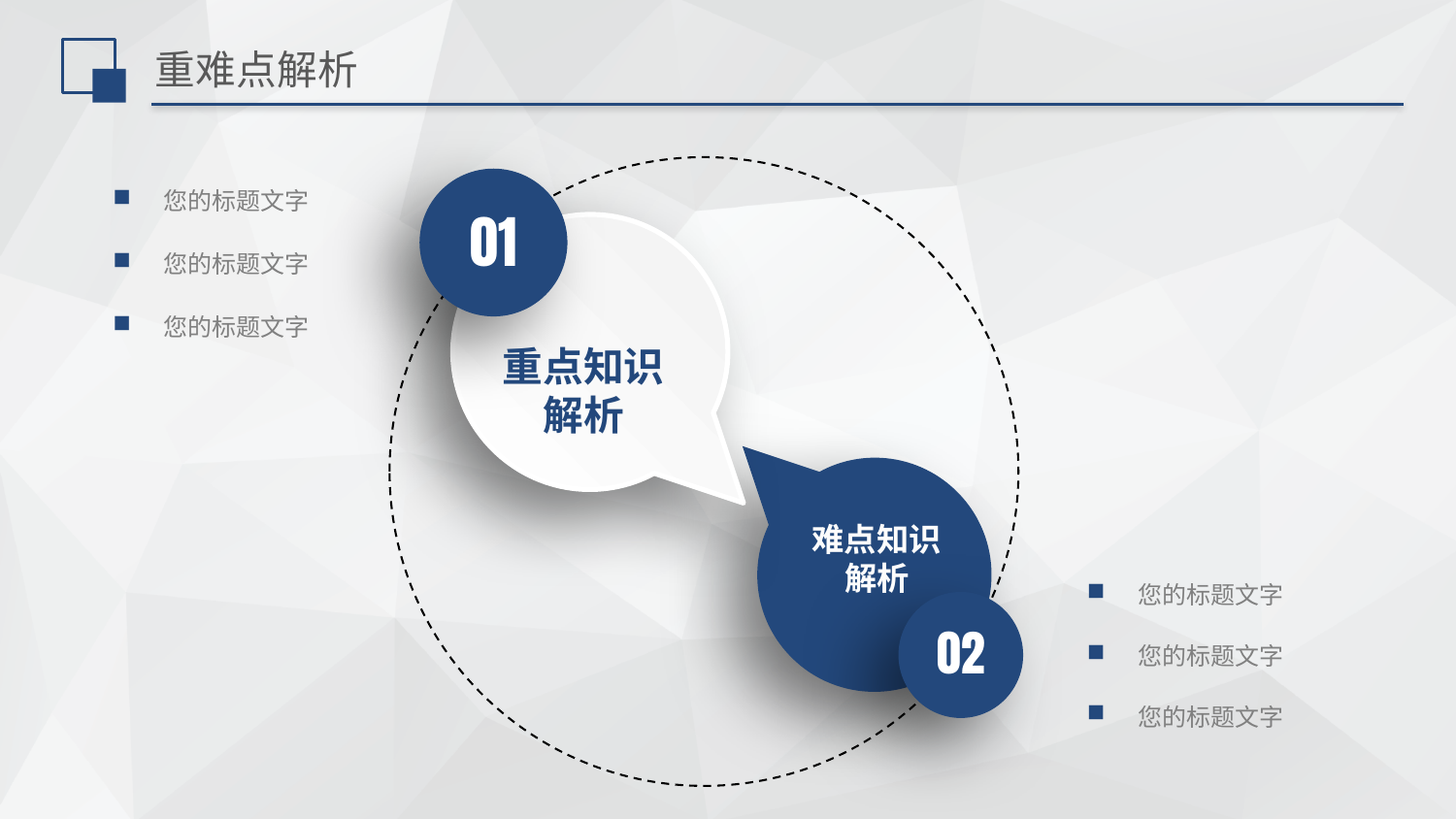

# 重难点解析

01
您的标题文字

您的标题文字
您的标题文字
重点知识
解析

难点知识
解析
您的标题文字

02
您的标题文字
您的标题文字